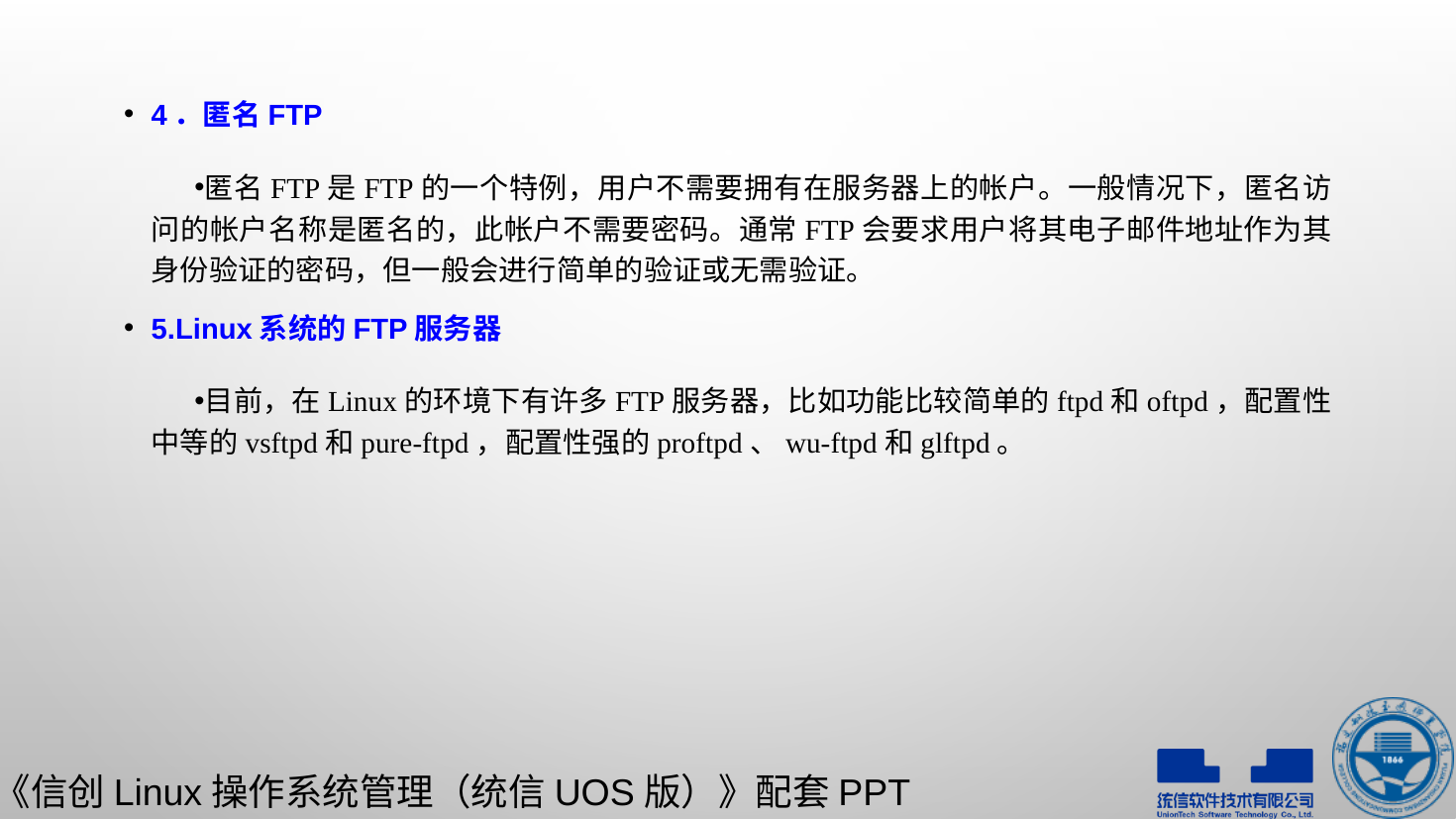

4．匿名FTP
匿名FTP是FTP的一个特例，用户不需要拥有在服务器上的帐户。一般情况下，匿名访问的帐户名称是匿名的，此帐户不需要密码。通常FTP会要求用户将其电子邮件地址作为其身份验证的密码，但一般会进行简单的验证或无需验证。
5.Linux系统的FTP服务器
目前，在Linux的环境下有许多FTP服务器，比如功能比较简单的ftpd和oftpd，配置性中等的vsftpd和pure-ftpd，配置性强的proftpd、wu-ftpd和glftpd。